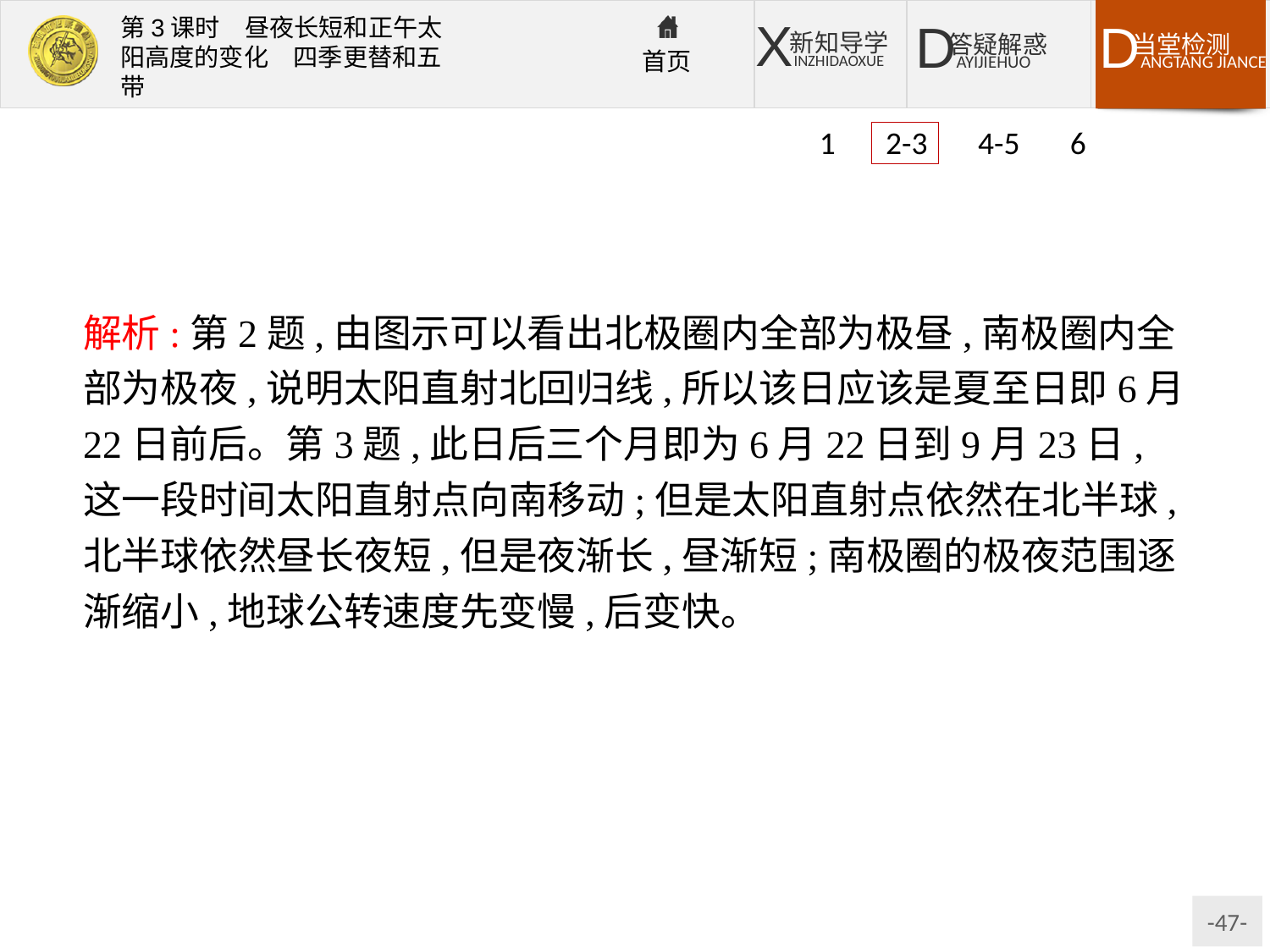

1       2-3       4-5       6

解析:第2题,由图示可以看出北极圈内全部为极昼,南极圈内全部为极夜,说明太阳直射北回归线,所以该日应该是夏至日即6月22日前后。第3题,此日后三个月即为6月22日到9月23日,这一段时间太阳直射点向南移动;但是太阳直射点依然在北半球,北半球依然昼长夜短,但是夜渐长,昼渐短;南极圈的极夜范围逐渐缩小,地球公转速度先变慢,后变快。
答案:2.B　3.B